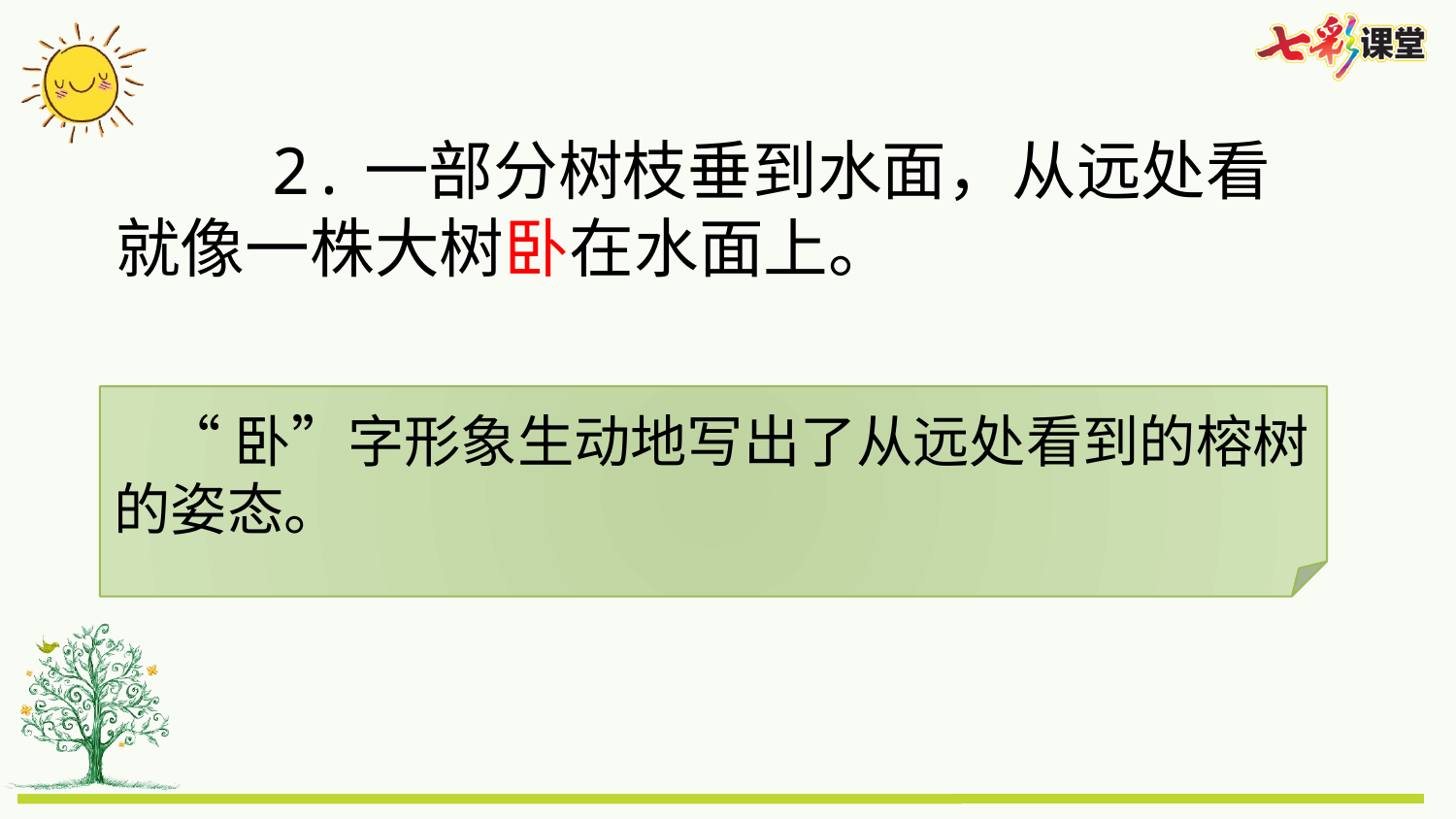

2.一部分树枝垂到水面，从远处看就像一株大树卧在水面上。
    “卧”字形象生动地写出了从远处看到的榕树的姿态。